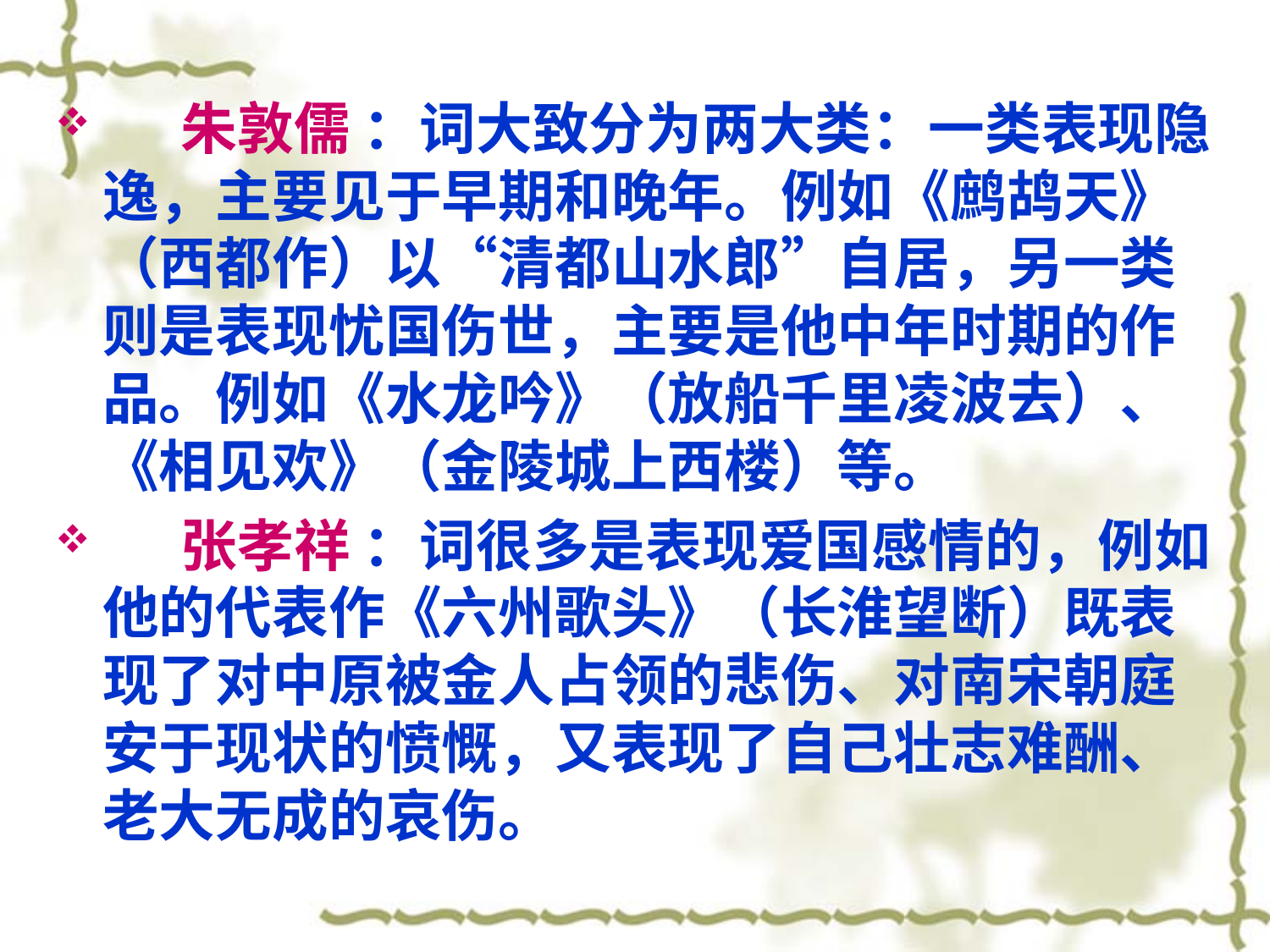

朱敦儒 ：词大致分为两大类：一类表现隐逸，主要见于早期和晚年。例如《鹧鸪天》（西都作）以“清都山水郎”自居，另一类则是表现忧国伤世，主要是他中年时期的作品。例如《水龙吟》（放船千里凌波去）、《相见欢》（金陵城上西楼）等。
     张孝祥 ：词很多是表现爱国感情的，例如他的代表作《六州歌头》（长淮望断）既表现了对中原被金人占领的悲伤、对南宋朝庭安于现状的愤慨，又表现了自己壮志难酬、老大无成的哀伤。

#